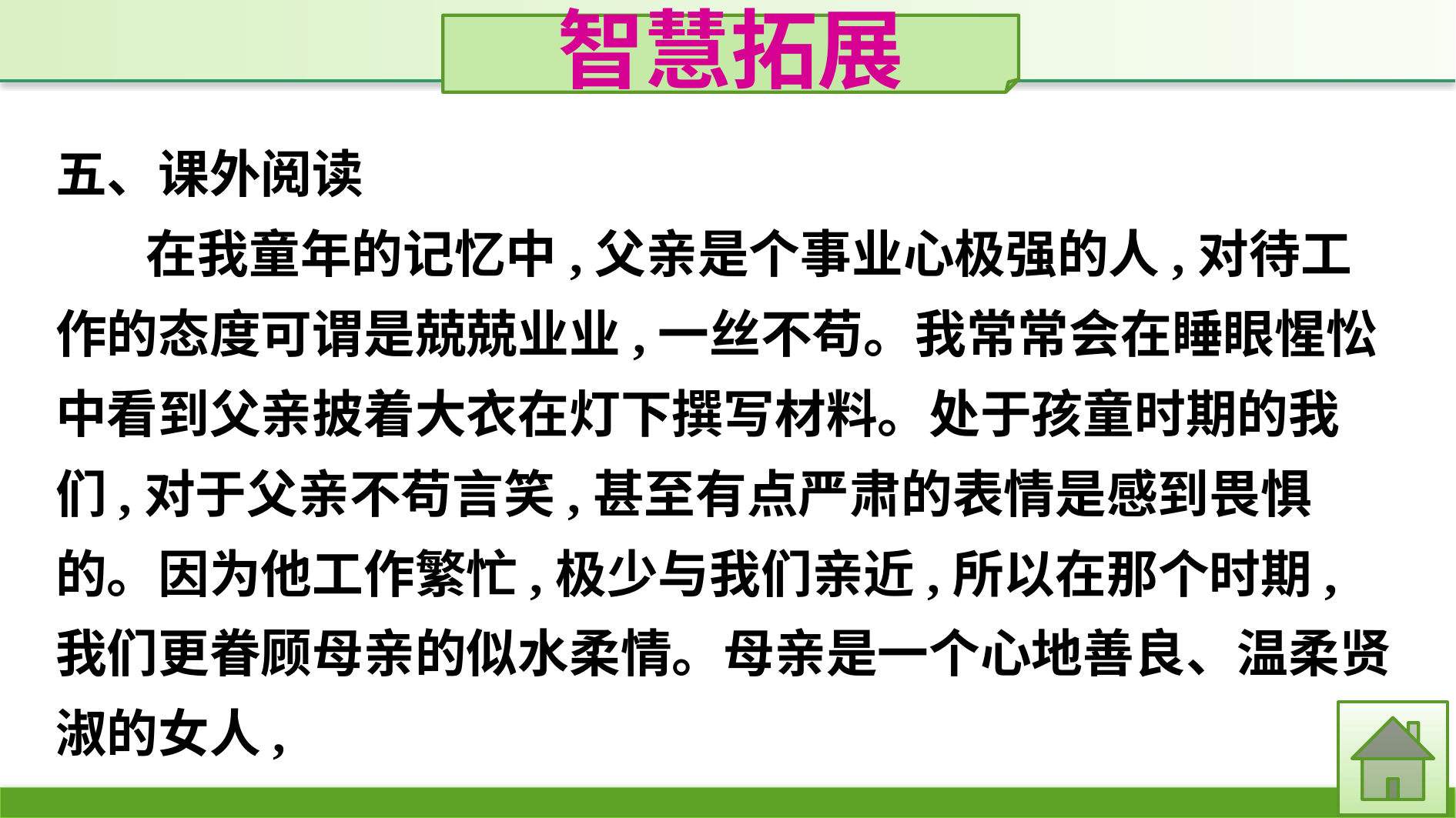

智慧拓展
五、课外阅读
在我童年的记忆中,父亲是个事业心极强的人,对待工作的态度可谓是兢兢业业,一丝不苟。我常常会在睡眼惺忪中看到父亲披着大衣在灯下撰写材料。处于孩童时期的我们,对于父亲不苟言笑,甚至有点严肃的表情是感到畏惧的。因为他工作繁忙,极少与我们亲近,所以在那个时期,我们更眷顾母亲的似水柔情。母亲是一个心地善良、温柔贤淑的女人,